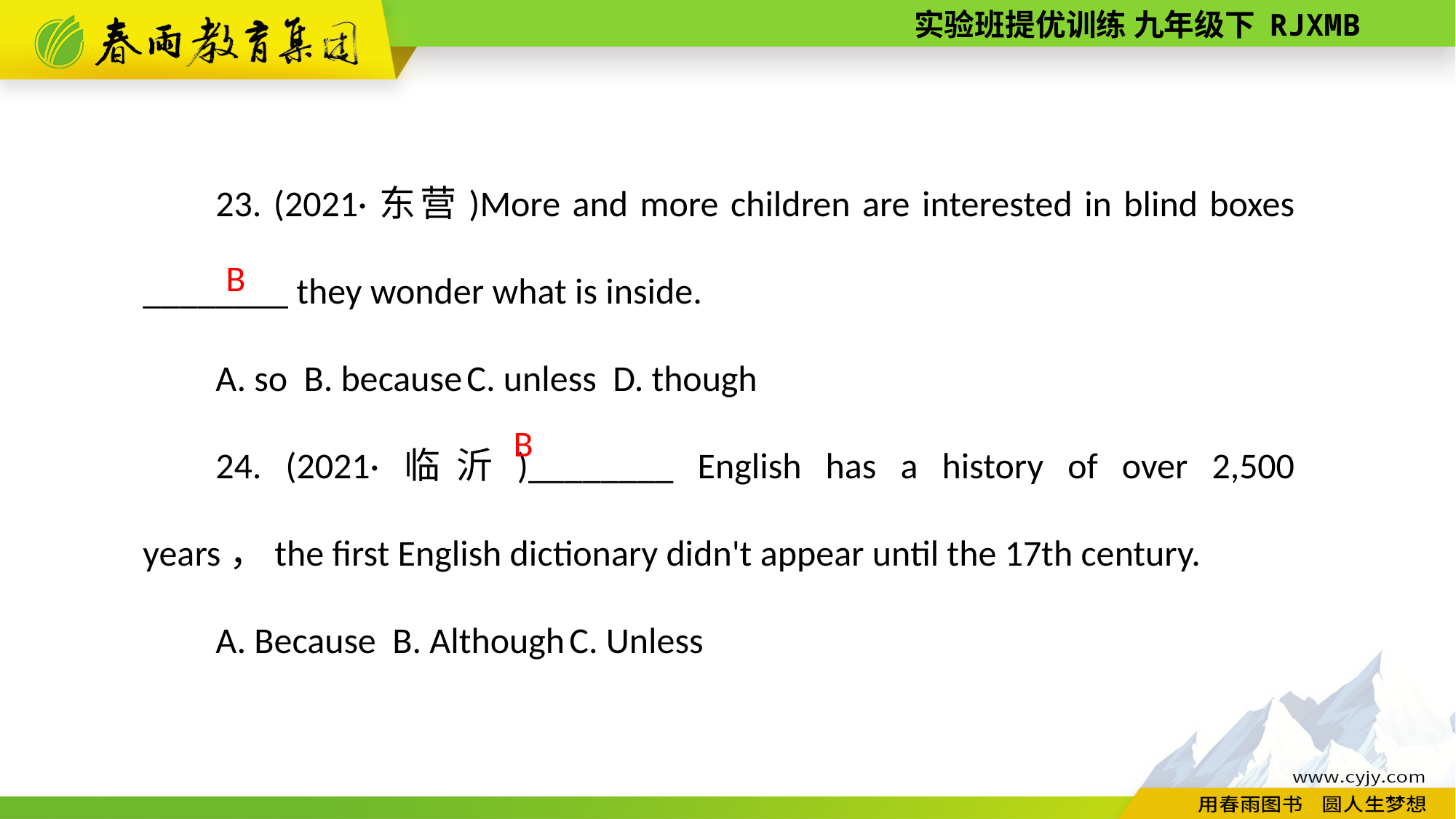

23. (2021·东营)More and more children are interested in blind boxes ________ they wonder what is inside.
A. so  B. because C. unless  D. though
24. (2021·临沂)________ English has a history of over 2,500 years，the first English dictionary didn't appear until the 17th century.
A. Because  B. Although C. Unless
B
B